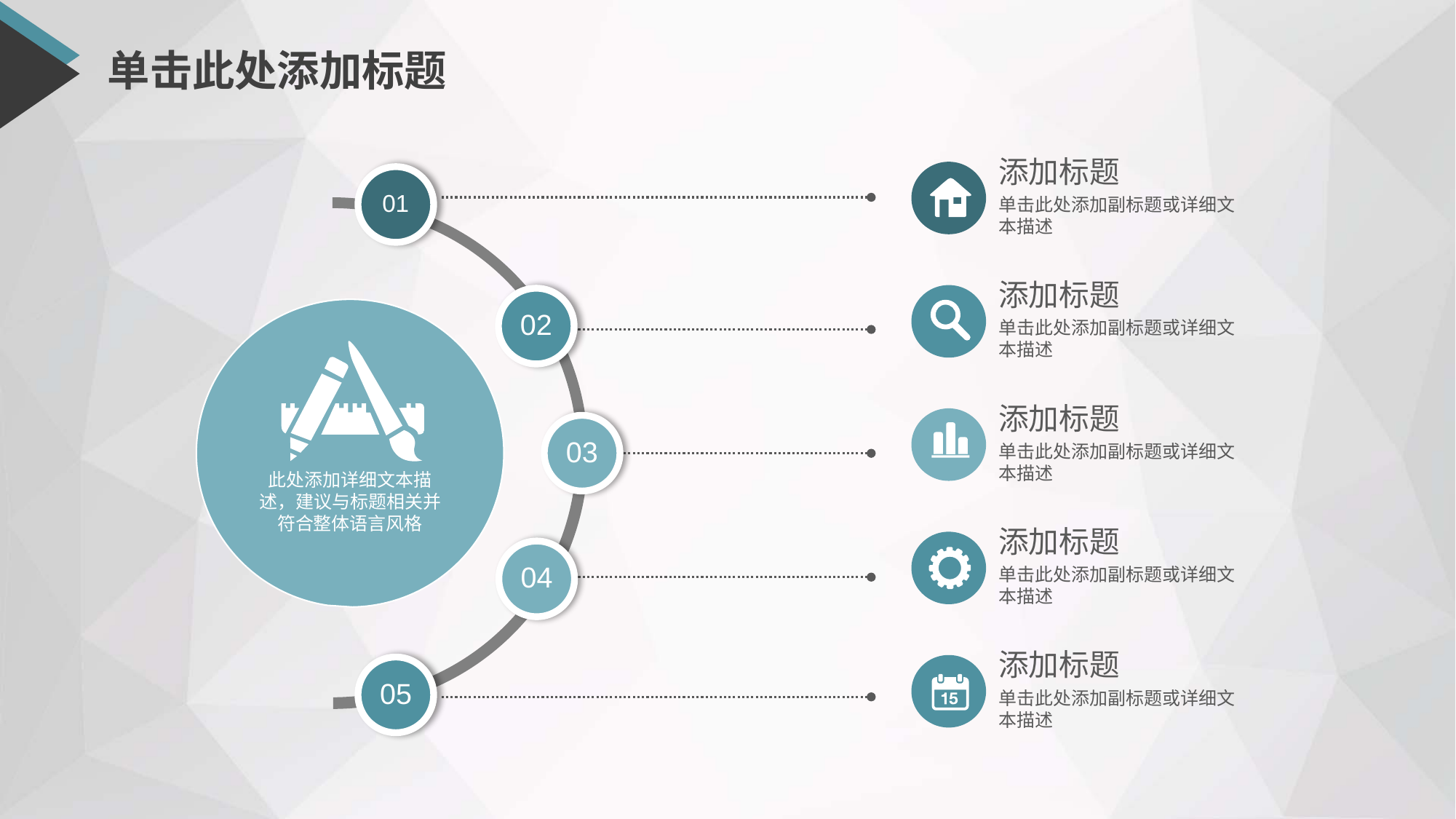

# 单击此处添加标题
添加标题

单击此处添加副标题或详细文本描述
01

添加标题

单击此处添加副标题或详细文本描述
02

此处添加详细文本描述，建议与标题相关并符合整体语言风格

添加标题

单击此处添加副标题或详细文本描述
03

添加标题

单击此处添加副标题或详细文本描述
04

添加标题

单击此处添加副标题或详细文本描述
05